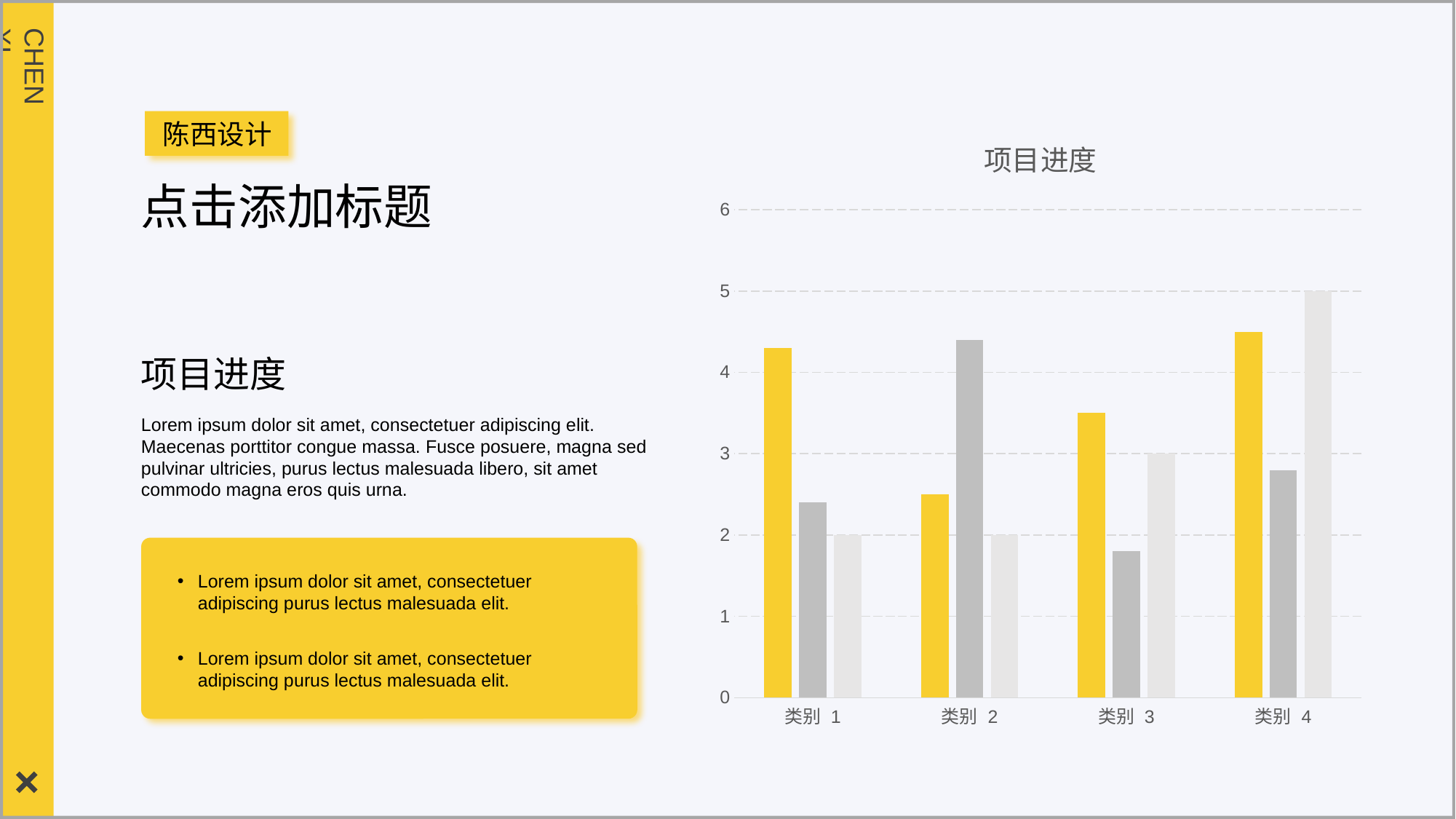

CHENXI

### Chart: 项目进度

| Category | 系列 1 | 系列 2 | 系列 3 |
|---|---|---|---|
| 类别 1 | 4.3 | 2.4 | 2.0 |
| 类别 2 | 2.5 | 4.4 | 2.0 |
| 类别 3 | 3.5 | 1.8 | 3.0 |
| 类别 4 | 4.5 | 2.8 | 5.0 |
陈西设计
点击添加标题
项目进度
Lorem ipsum dolor sit amet, consectetuer adipiscing elit. Maecenas porttitor congue massa. Fusce posuere, magna sed pulvinar ultricies, purus lectus malesuada libero, sit amet commodo magna eros quis urna.

Lorem ipsum dolor sit amet, consectetuer adipiscing purus lectus malesuada elit.
Lorem ipsum dolor sit amet, consectetuer adipiscing purus lectus malesuada elit.